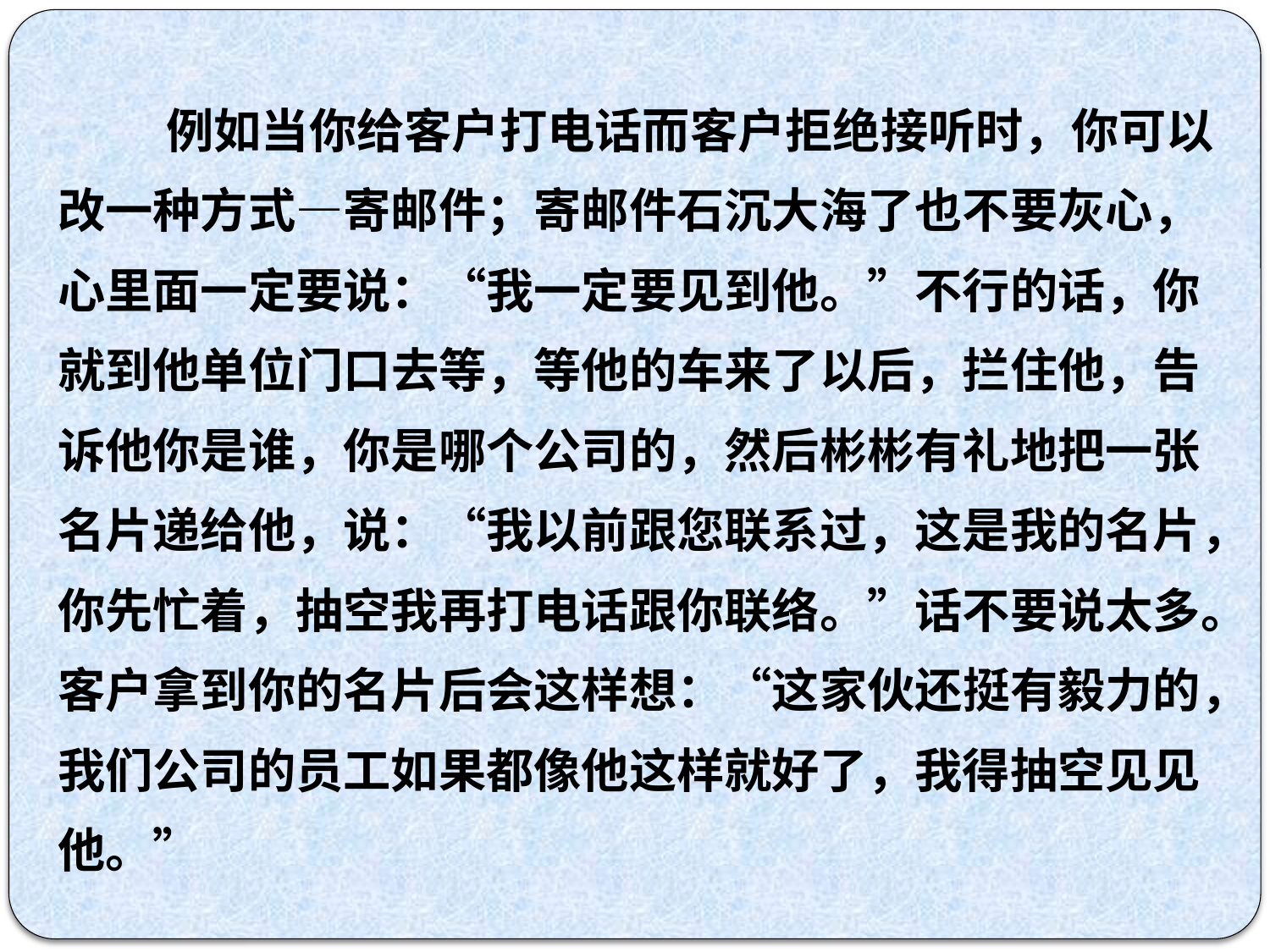

例如当你给客户打电话而客户拒绝接听时，你可以改一种方式—寄邮件；寄邮件石沉大海了也不要灰心，心里面一定要说：“我一定要见到他。”不行的话，你就到他单位门口去等，等他的车来了以后，拦住他，告诉他你是谁，你是哪个公司的，然后彬彬有礼地把一张名片递给他，说：“我以前跟您联系过，这是我的名片，你先忙着，抽空我再打电话跟你联络。”话不要说太多。客户拿到你的名片后会这样想：“这家伙还挺有毅力的，我们公司的员工如果都像他这样就好了，我得抽空见见他。”